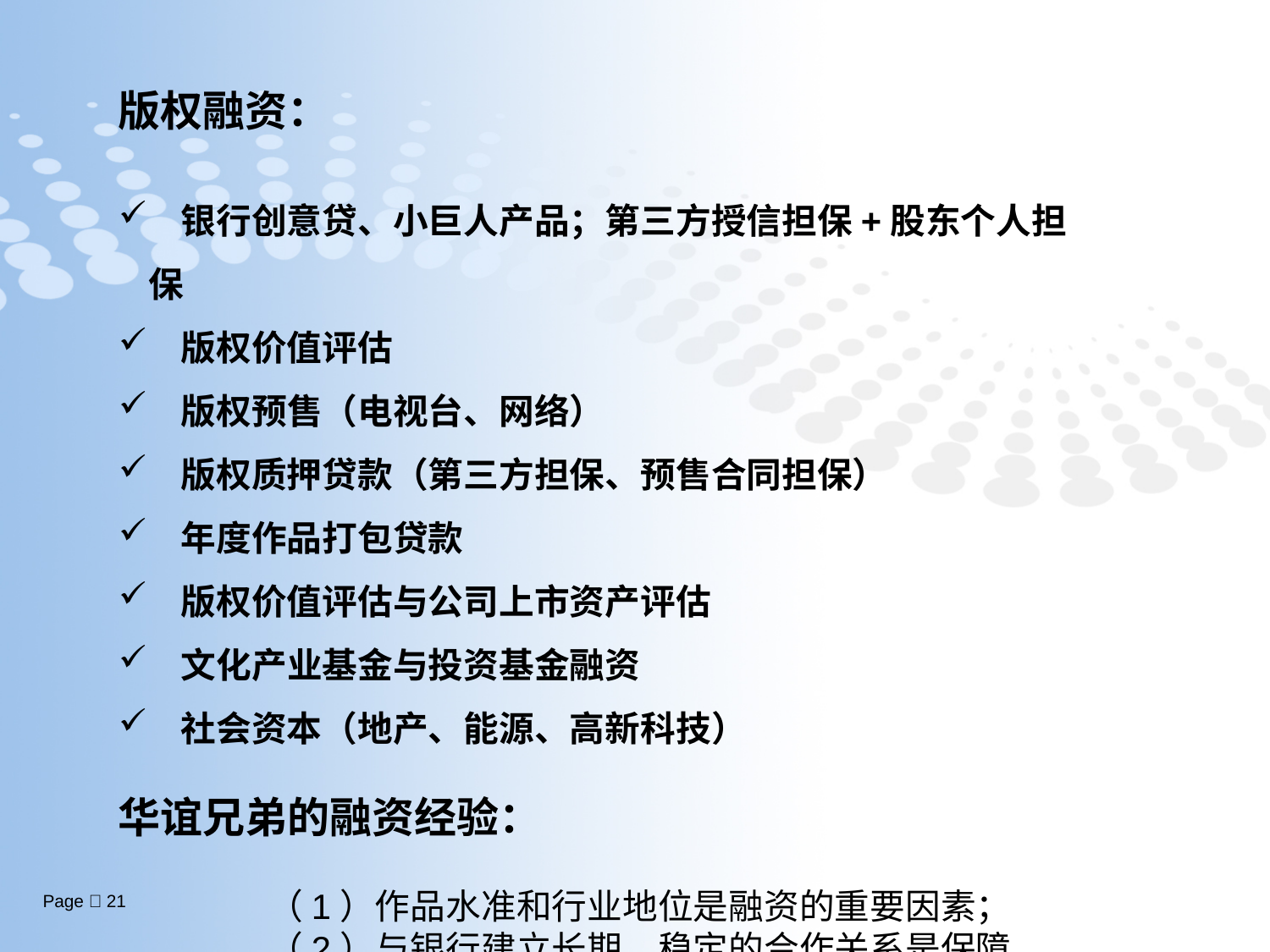

版权融资：

   银行创意贷、小巨人产品；第三方授信担保+股东个人担保
   版权价值评估
   版权预售（电视台、网络）
   版权质押贷款（第三方担保、预售合同担保）
   年度作品打包贷款
   版权价值评估与公司上市资产评估
   文化产业基金与投资基金融资
   社会资本（地产、能源、高新科技）

华谊兄弟的融资经验：

                  （1）作品水准和行业地位是融资的重要因素；
                  （2）与银行建立长期、稳定的合作关系是保障。